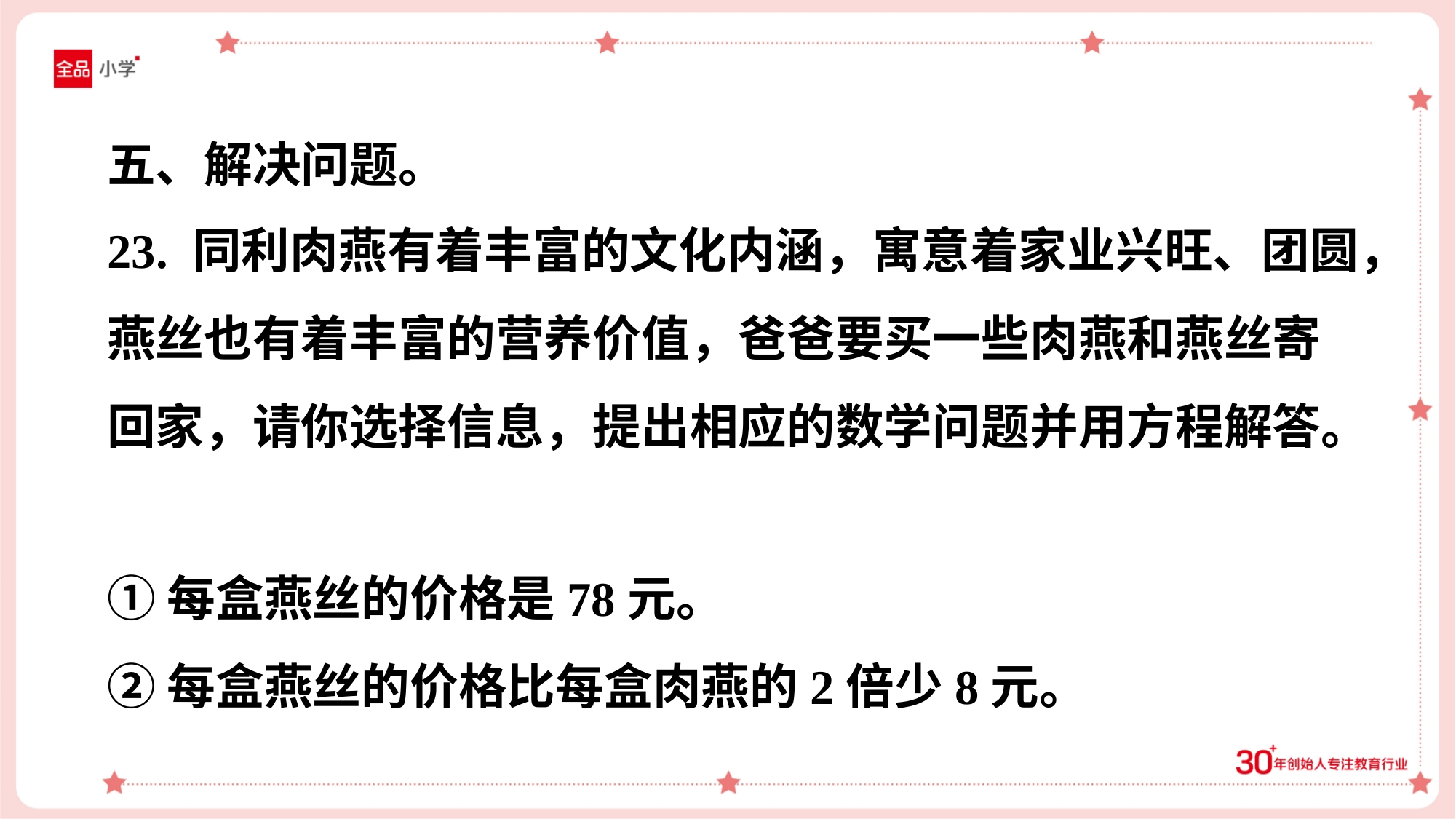

五、解决问题。
23. 同利肉燕有着丰富的文化内涵，寓意着家业兴旺、团圆，
燕丝也有着丰富的营养价值，爸爸要买一些肉燕和燕丝寄
回家，请你选择信息，提出相应的数学问题并用方程解答。
①每盒燕丝的价格是78元。
②每盒燕丝的价格比每盒肉燕的2倍少8元。